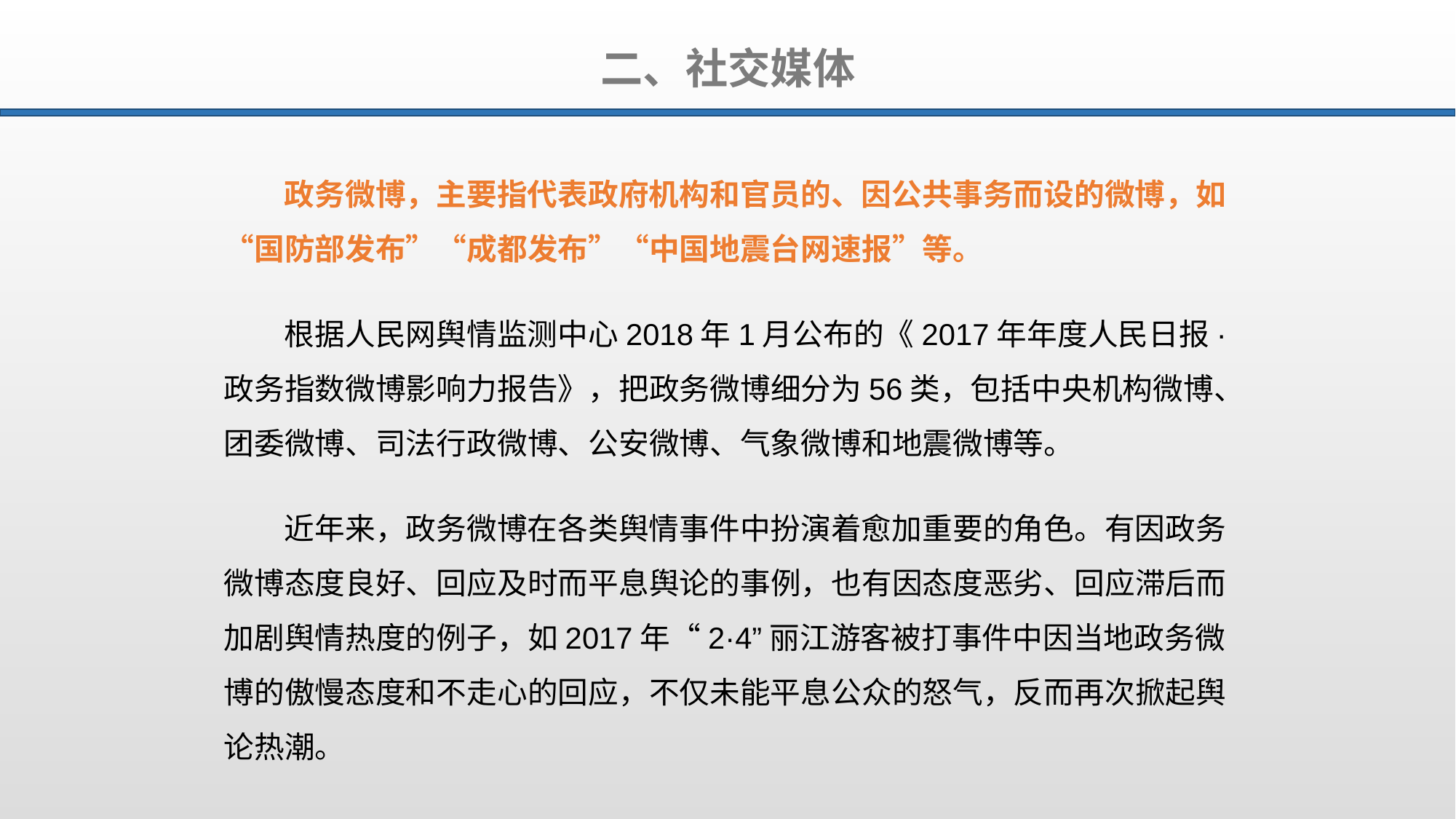

二、社交媒体

政务微博，主要指代表政府机构和官员的、因公共事务而设的微博，如“国防部发布”“成都发布”“中国地震台网速报”等。
根据人民网舆情监测中心2018年1月公布的《2017年年度人民日报·政务指数微博影响力报告》，把政务微博细分为56类，包括中央机构微博、团委微博、司法行政微博、公安微博、气象微博和地震微博等。
近年来，政务微博在各类舆情事件中扮演着愈加重要的角色。有因政务微博态度良好、回应及时而平息舆论的事例，也有因态度恶劣、回应滞后而加剧舆情热度的例子，如2017年“2·4”丽江游客被打事件中因当地政务微博的傲慢态度和不走心的回应，不仅未能平息公众的怒气，反而再次掀起舆论热潮。